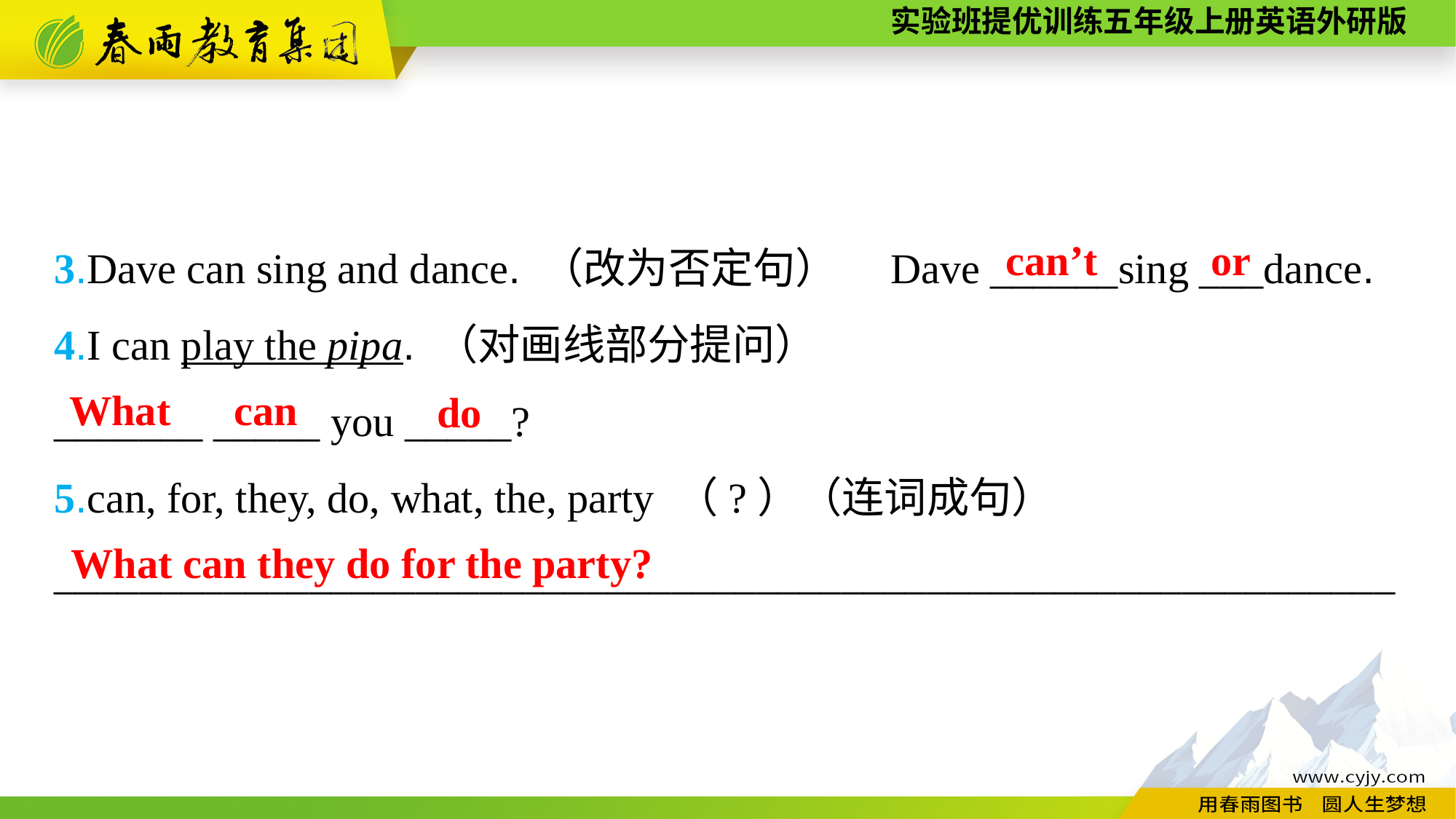

3.Dave can sing and dance. （改为否定句）　Dave ______sing ___dance.
4.I can play the pipa. （对画线部分提问）
_______ _____ you _____?
5.can, for, they, do, what, the, party （?）（连词成句）
_______________________________________________________________
can’t
or
What      can
do
What can they do for the party?